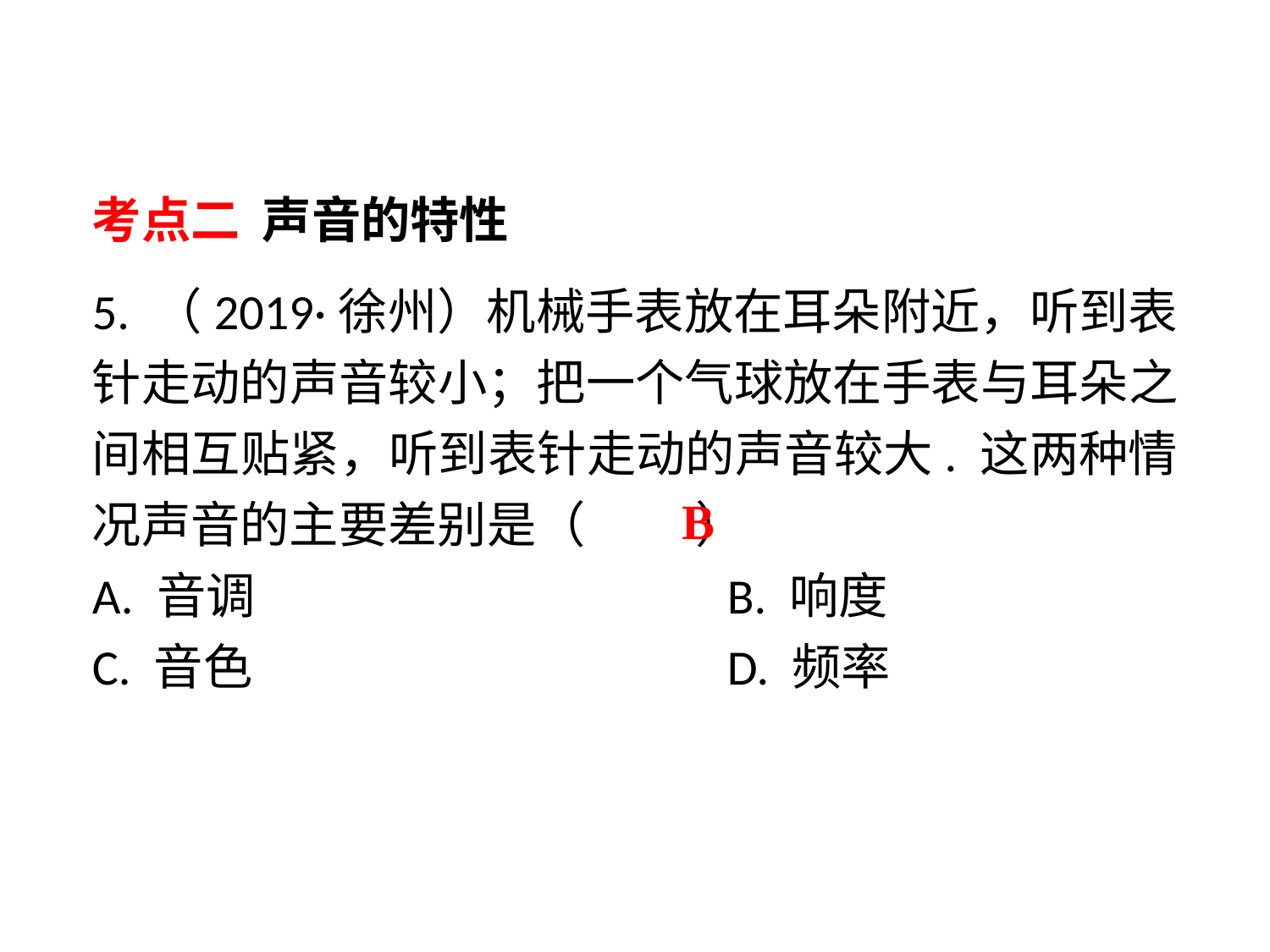

考点二  声音的特性
5. （2019·徐州）机械手表放在耳朵附近，听到表针走动的声音较小；把一个气球放在手表与耳朵之间相互贴紧，听到表针走动的声音较大. 这两种情况声音的主要差别是（　 　）
A. 音调				B. 响度
C. 音色				D. 频率
B